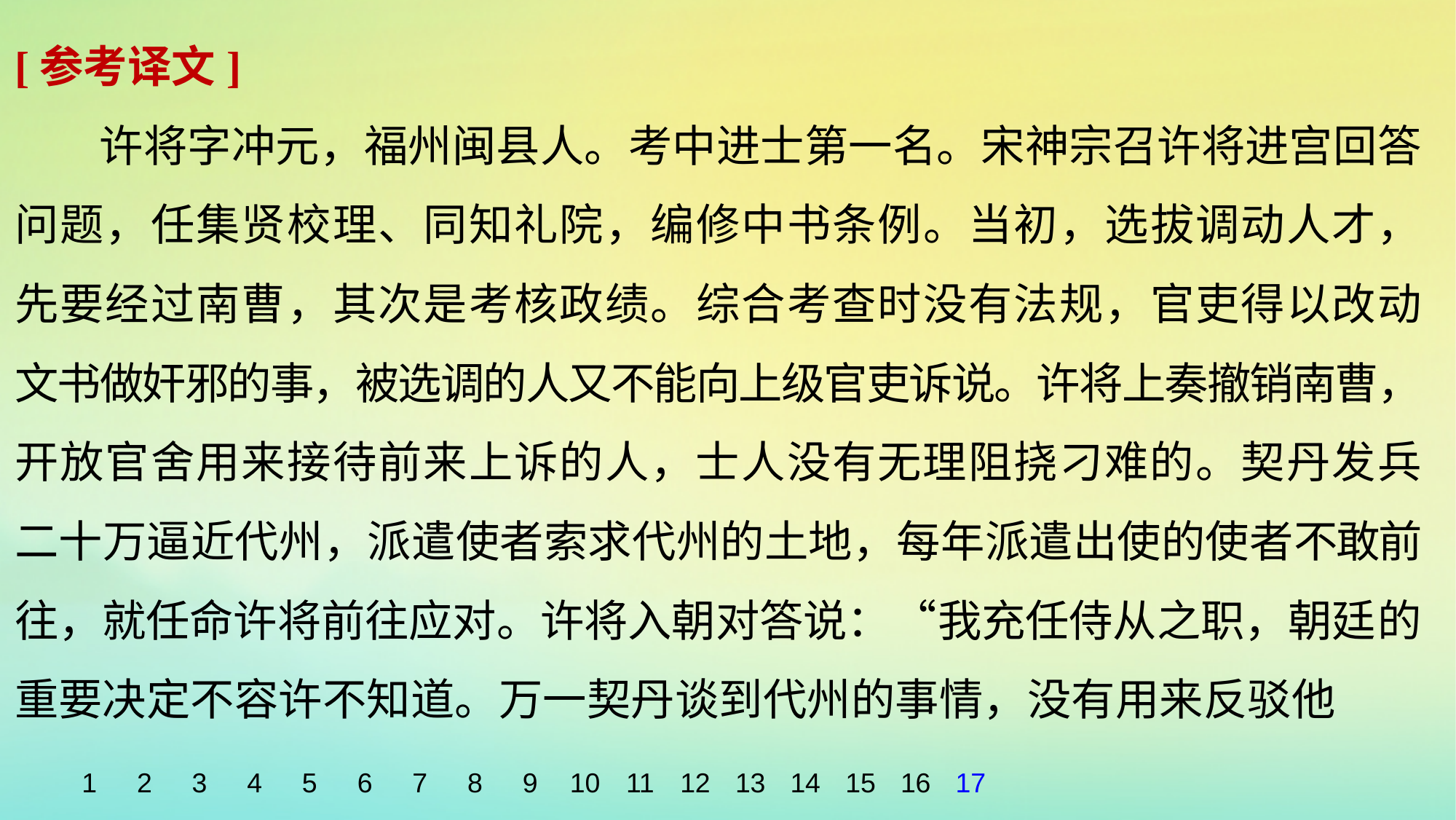

[参考译文]
许将字冲元，福州闽县人。考中进士第一名。宋神宗召许将进宫回答问题，任集贤校理、同知礼院，编修中书条例。当初，选拔调动人才，先要经过南曹，其次是考核政绩。综合考查时没有法规，官吏得以改动文书做奸邪的事，被选调的人又不能向上级官吏诉说。许将上奏撤销南曹，开放官舍用来接待前来上诉的人，士人没有无理阻挠刁难的。契丹发兵二十万逼近代州，派遣使者索求代州的土地，每年派遣出使的使者不敢前往，就任命许将前往应对。许将入朝对答说：“我充任侍从之职，朝廷的重要决定不容许不知道。万一契丹谈到代州的事情，没有用来反驳他
1
2
3
4
5
6
7
8
9
10
11
12
13
14
15
16
17